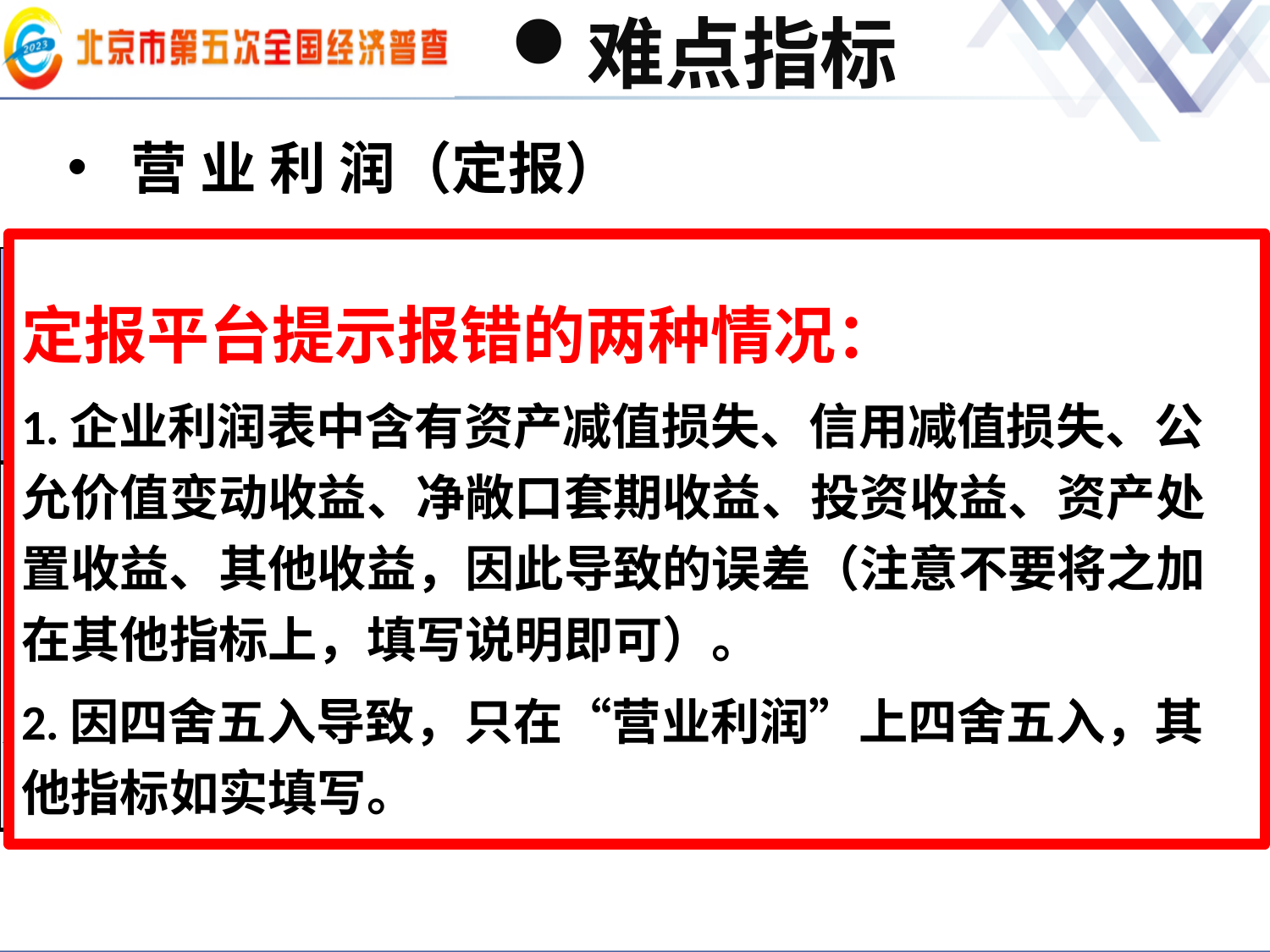

# 难点指标
营 业 利 润（定报）

定报平台提示报错的两种情况：
1.企业利润表中含有资产减值损失、信用减值损失、公允价值变动收益、净敞口套期收益、投资收益、资产处置收益、其他收益，因此导致的误差（注意不要将之加在其他指标上，填写说明即可）。
2.因四舍五入导致，只在“营业利润”上四舍五入，其他指标如实填写。

| 会计制度 | 定报平台营业利润审核公式 |
| --- | --- |
| 《企业会计准则》 《小企业会计准则》 《其他企业会计准则》 | 等于营业收入-营业成本-税金及附加-销售费用-管理费用-研发费用-财务费用 |